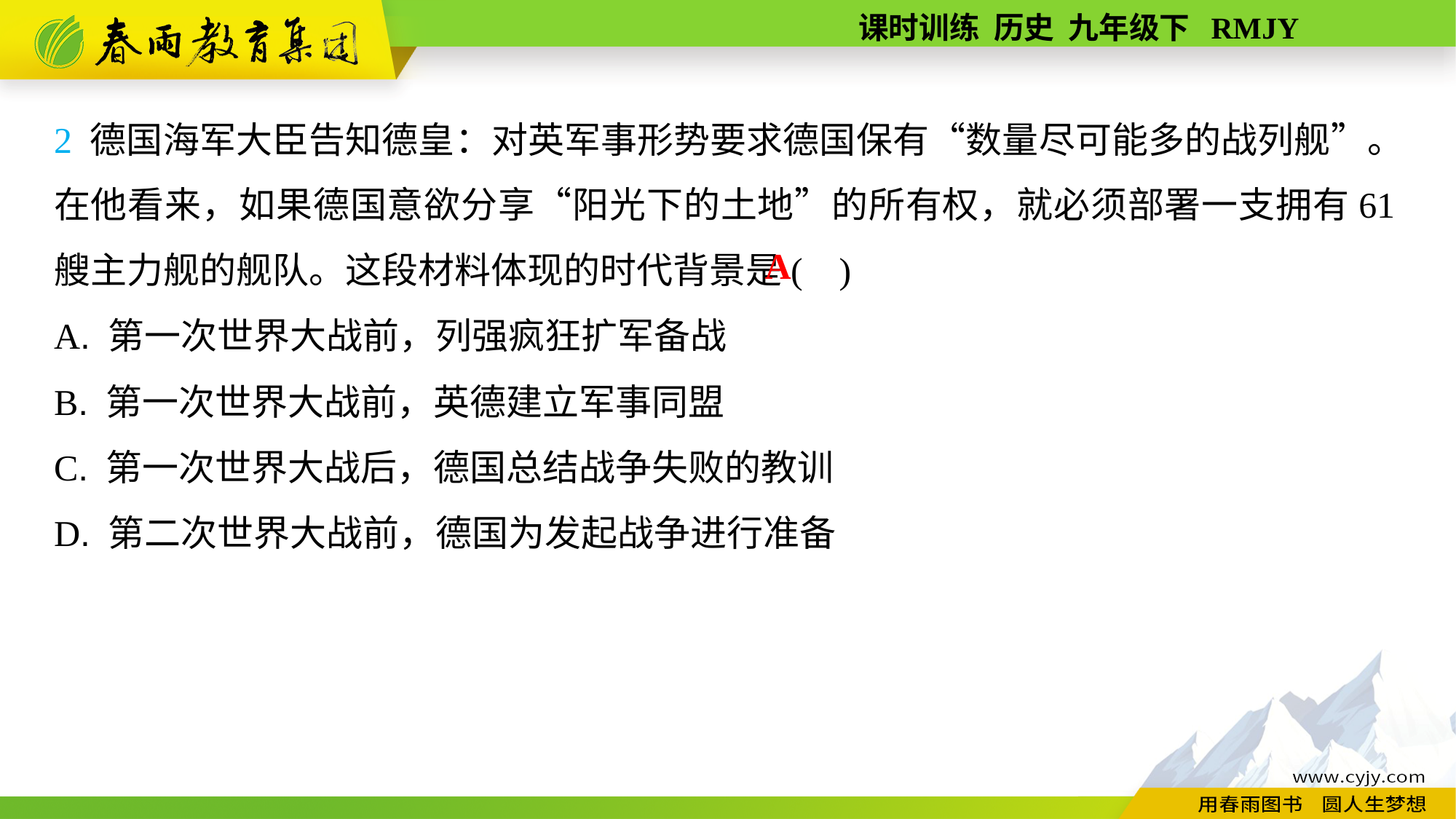

2 德国海军大臣告知德皇：对英军事形势要求德国保有“数量尽可能多的战列舰”。在他看来，如果德国意欲分享“阳光下的土地”的所有权，就必须部署一支拥有61艘主力舰的舰队。这段材料体现的时代背景是(    )
A. 第一次世界大战前，列强疯狂扩军备战
B. 第一次世界大战前，英德建立军事同盟
C. 第一次世界大战后，德国总结战争失败的教训
D. 第二次世界大战前，德国为发起战争进行准备
A